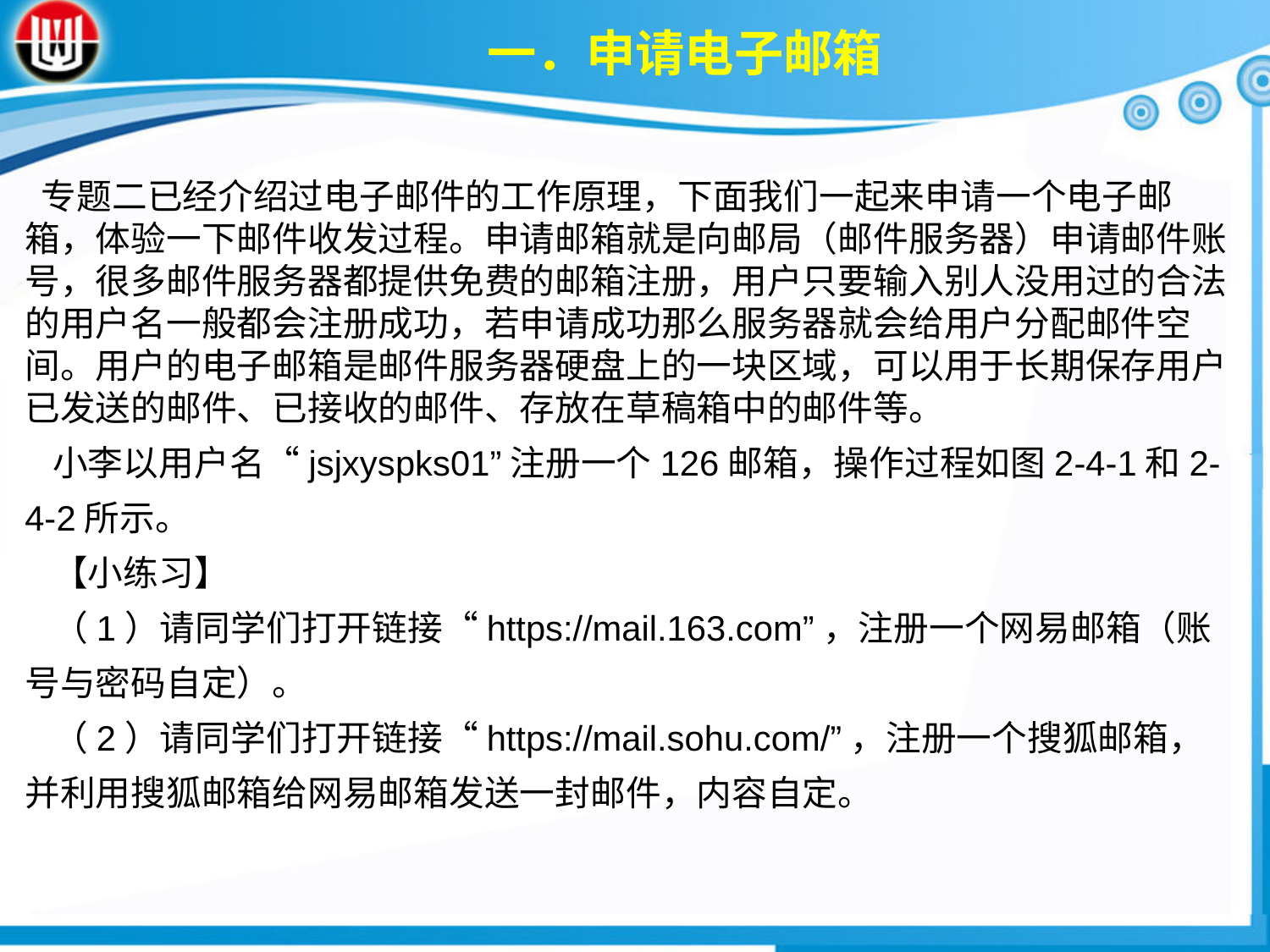

一．申请电子邮箱
 专题二已经介绍过电子邮件的工作原理，下面我们一起来申请一个电子邮箱，体验一下邮件收发过程。申请邮箱就是向邮局（邮件服务器）申请邮件账号，很多邮件服务器都提供免费的邮箱注册，用户只要输入别人没用过的合法的用户名一般都会注册成功，若申请成功那么服务器就会给用户分配邮件空间。用户的电子邮箱是邮件服务器硬盘上的一块区域，可以用于长期保存用户已发送的邮件、已接收的邮件、存放在草稿箱中的邮件等。小李以用户名“jsjxyspks01”注册一个126邮箱，操作过程如图2-4-1和2-4-2所示。
【小练习】
（1）请同学们打开链接“https://mail.163.com”，注册一个网易邮箱（账号与密码自定）。
（2）请同学们打开链接“https://mail.sohu.com/”，注册一个搜狐邮箱，并利用搜狐邮箱给网易邮箱发送一封邮件，内容自定。